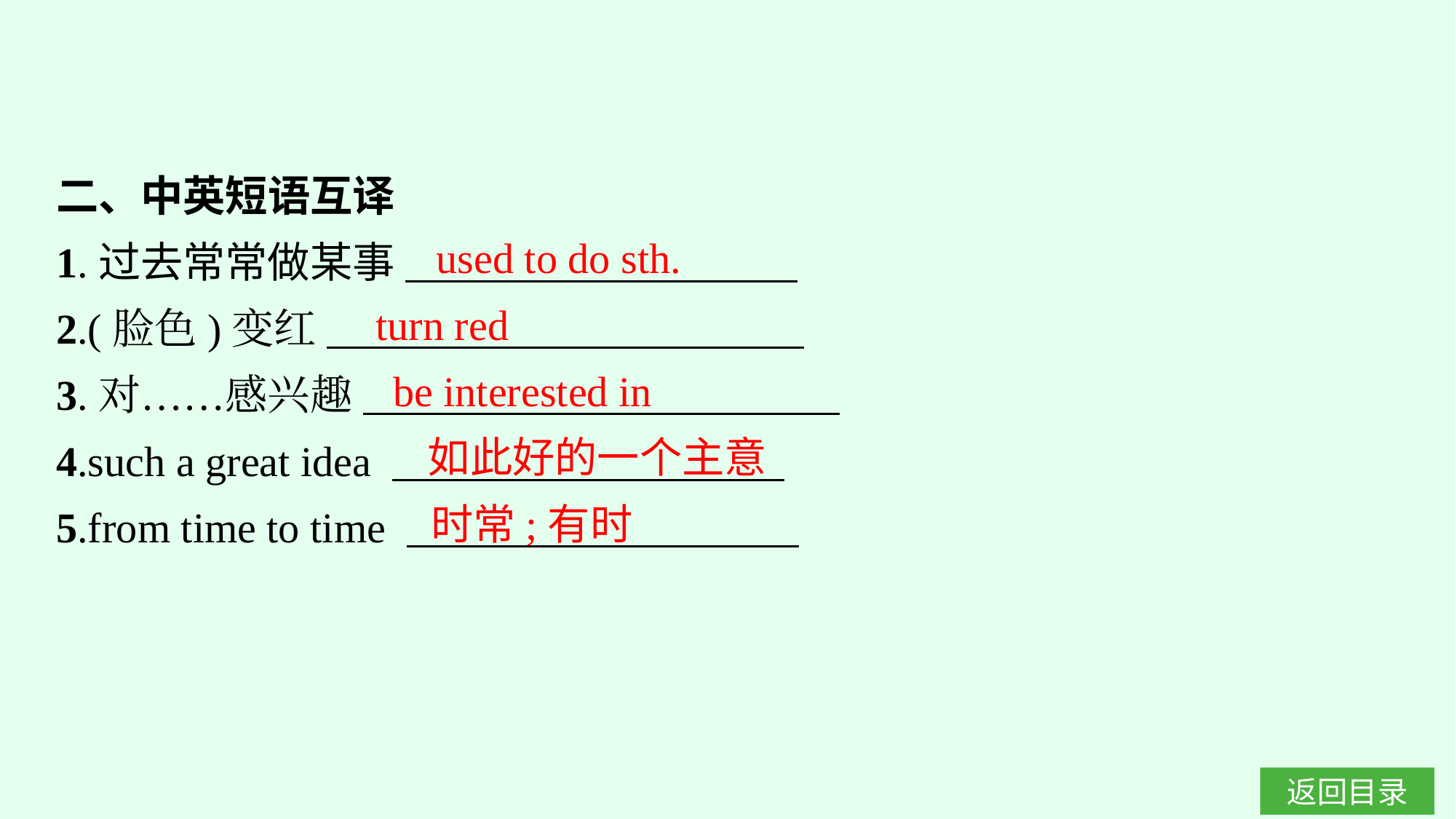

二、中英短语互译
1.过去常常做某事
2.(脸色)变红
3.对……感兴趣
4.such a great idea
5.from time to time
used to do sth.
turn red
be interested in
如此好的一个主意
时常;有时